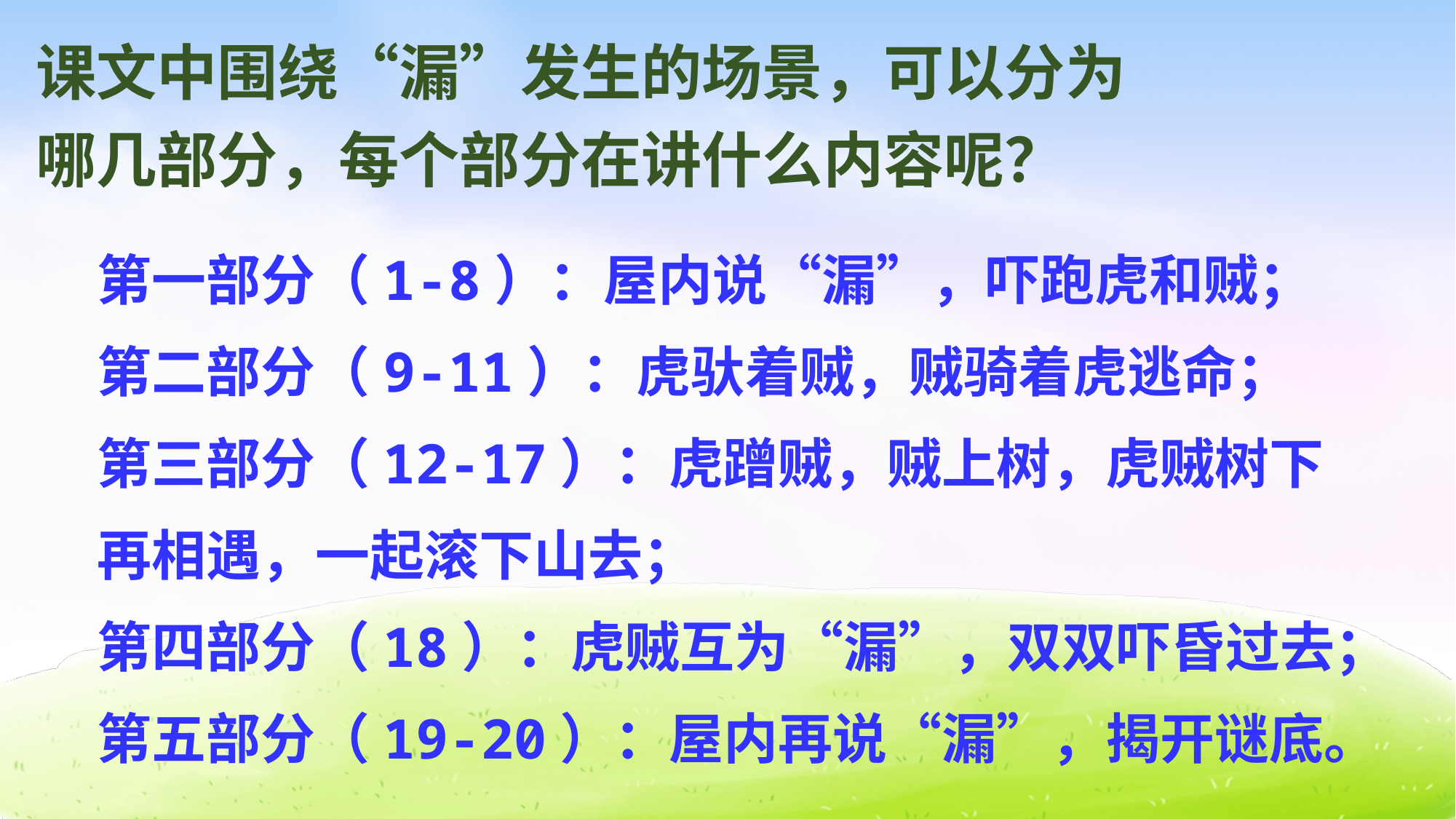

课文中围绕“漏”发生的场景，可以分为哪几部分，每个部分在讲什么内容呢？
第一部分（1-8）：屋内说“漏”，吓跑虎和贼；
第二部分（9-11）：虎驮着贼，贼骑着虎逃命；
第三部分（12-17）：虎蹭贼，贼上树，虎贼树下再相遇，一起滚下山去；
第四部分（18）：虎贼互为“漏”，双双吓昏过去；
第五部分（19-20）：屋内再说“漏”，揭开谜底。